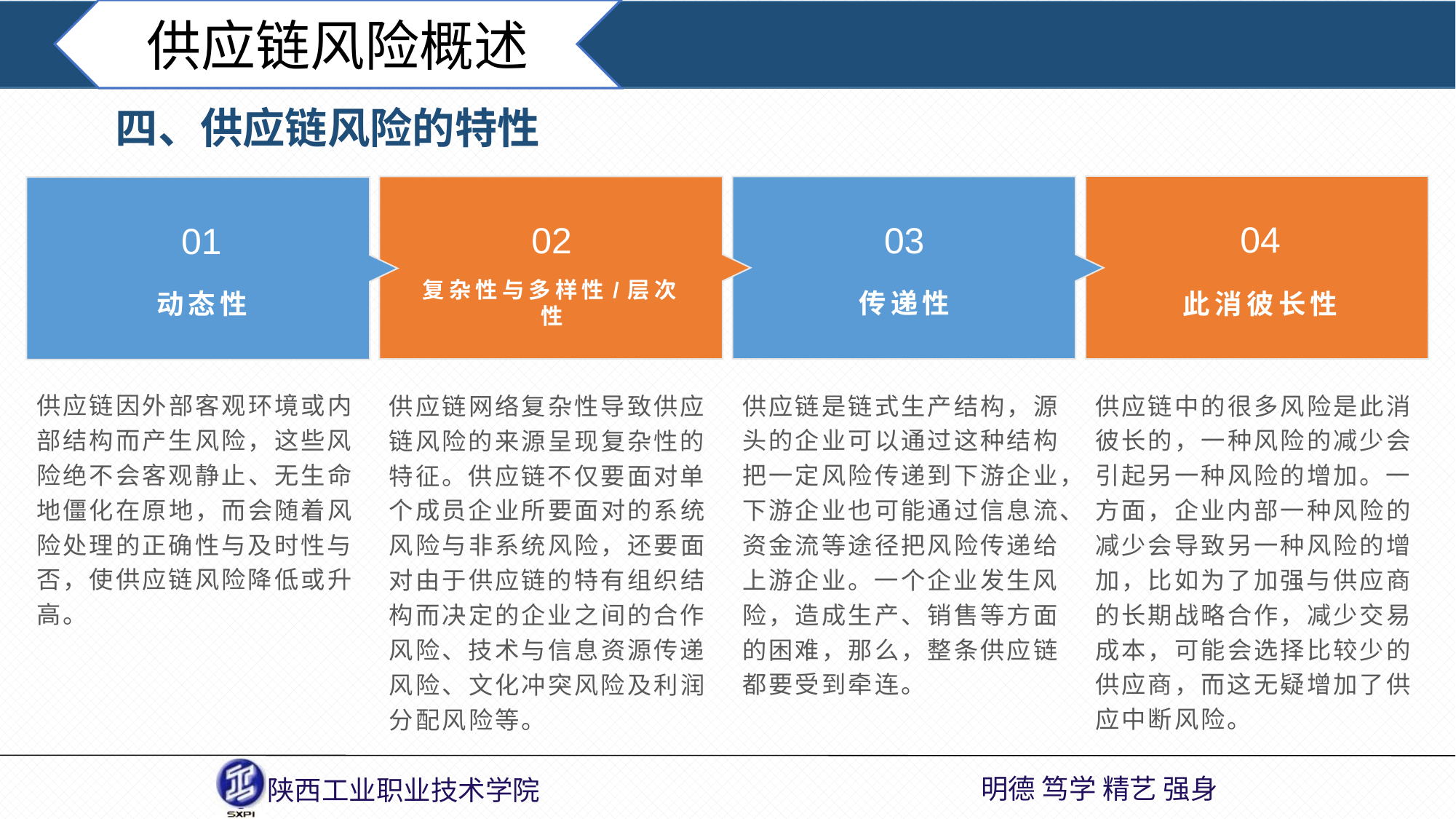

供应链风险概述

四、供应链风险的特性
04
02
03
01
复杂性与多样性/层次性
传递性
此消彼长性
动态性
供应链因外部客观环境或内部结构而产生风险，这些风险绝不会客观静止、无生命地僵化在原地，而会随着风险处理的正确性与及时性与否，使供应链风险降低或升高。
供应链网络复杂性导致供应链风险的来源呈现复杂性的特征。供应链不仅要面对单个成员企业所要面对的系统风险与非系统风险，还要面对由于供应链的特有组织结构而决定的企业之间的合作风险、技术与信息资源传递风险、文化冲突风险及利润分配风险等。
供应链是链式生产结构，源头的企业可以通过这种结构把一定风险传递到下游企业，下游企业也可能通过信息流、资金流等途径把风险传递给上游企业。一个企业发生风险，造成生产、销售等方面的困难，那么，整条供应链都要受到牵连。
供应链中的很多风险是此消彼长的，一种风险的减少会引起另一种风险的增加。一方面，企业内部一种风险的减少会导致另一种风险的增加，比如为了加强与供应商的长期战略合作，减少交易成本，可能会选择比较少的供应商，而这无疑增加了供应中断风险。